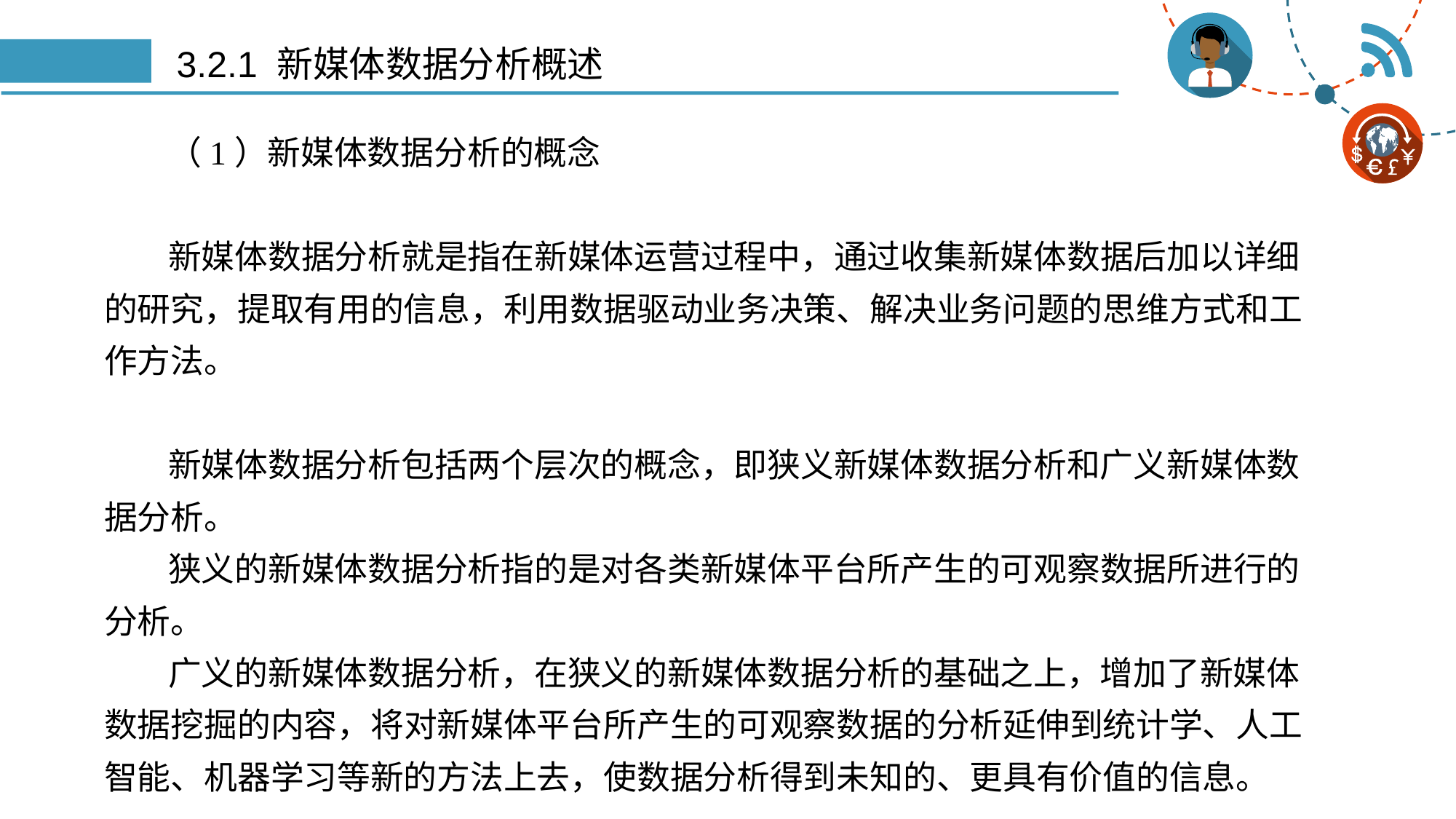

# 3.2.1 新媒体数据分析概述
（1）新媒体数据分析的概念

新媒体数据分析就是指在新媒体运营过程中，通过收集新媒体数据后加以详细的研究，提取有用的信息，利用数据驱动业务决策、解决业务问题的思维方式和工作方法。

新媒体数据分析包括两个层次的概念，即狭义新媒体数据分析和广义新媒体数据分析。
狭义的新媒体数据分析指的是对各类新媒体平台所产生的可观察数据所进行的分析。
广义的新媒体数据分析，在狭义的新媒体数据分析的基础之上，增加了新媒体数据挖掘的内容，将对新媒体平台所产生的可观察数据的分析延伸到统计学、人工智能、机器学习等新的方法上去，使数据分析得到未知的、更具有价值的信息。